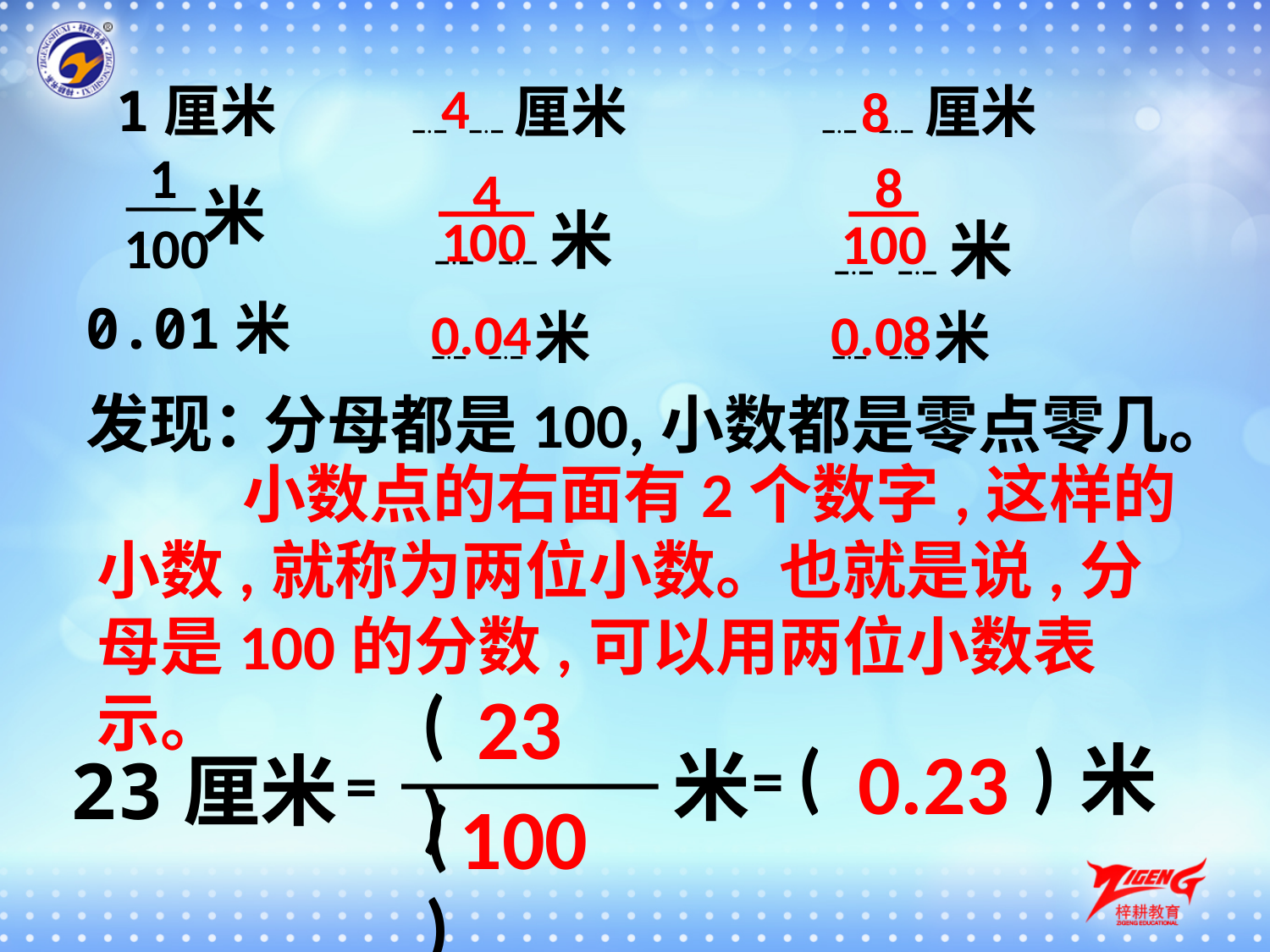

4
1厘米
8
﹎﹎厘米
﹎﹎厘米
1
100

米
8
4
﹎﹎米

100
100
﹎﹎米

0.01米
0.04
0.08

﹎﹎米
﹎﹎米
发现：
分母都是100,小数都是零点零几。
         小数点的右面有2个数字,这样的小数,就称为两位小数。也就是说,分母是100的分数,可以用两位小数表示。
(         )
23
(            )
0.23
米
米
=
23厘米
=
100
(         )